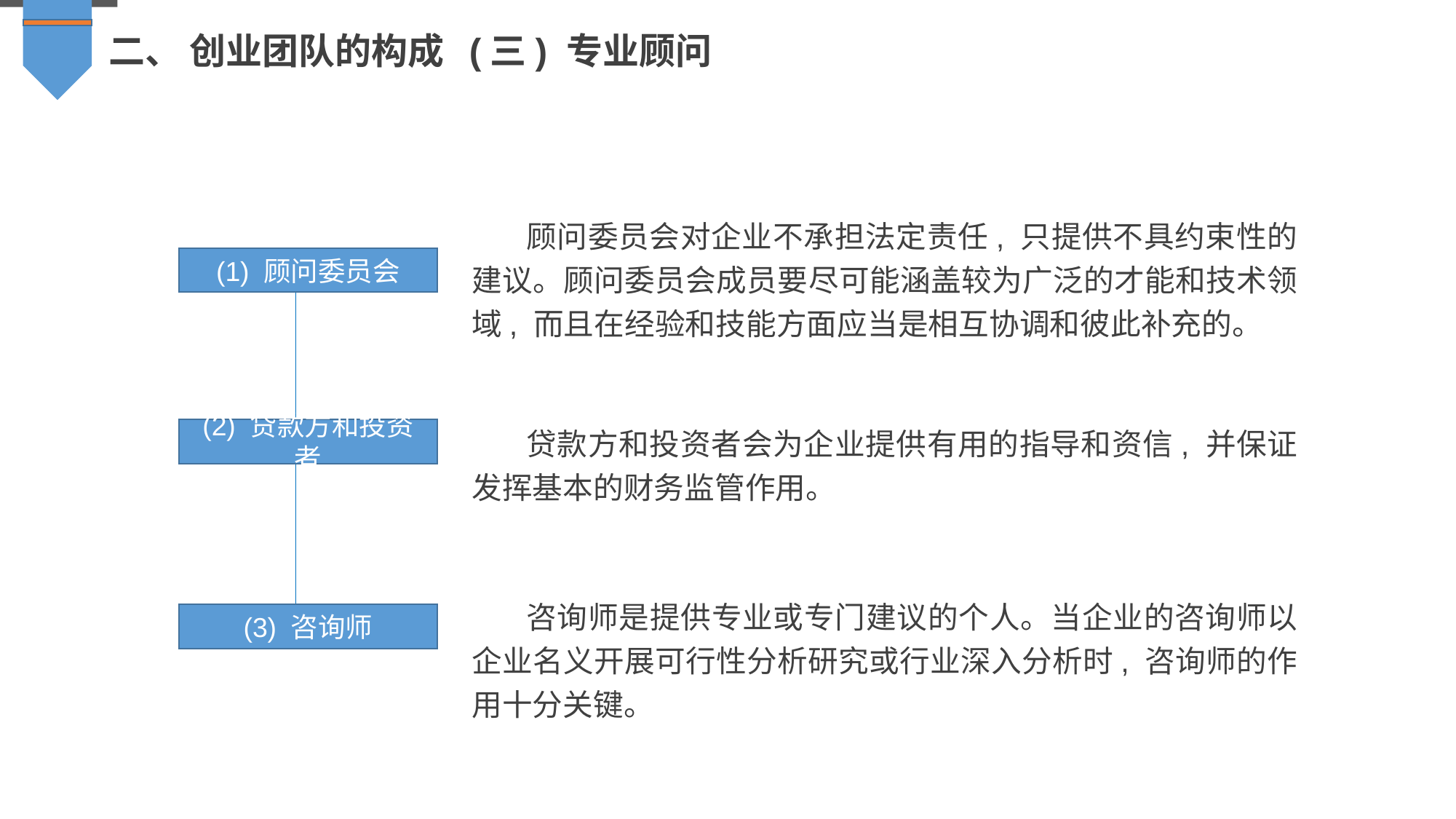

二、 创业团队的构成  (三) 专业顾问
顾问委员会对企业不承担法定责任, 只提供不具约束性的建议。顾问委员会成员要尽可能涵盖较为广泛的才能和技术领域, 而且在经验和技能方面应当是相互协调和彼此补充的。
(1) 顾问委员会
贷款方和投资者会为企业提供有用的指导和资信, 并保证发挥基本的财务监管作用。
(2) 贷款方和投资者
咨询师是提供专业或专门建议的个人。当企业的咨询师以企业名义开展可行性分析研究或行业深入分析时, 咨询师的作用十分关键。
(3) 咨询师